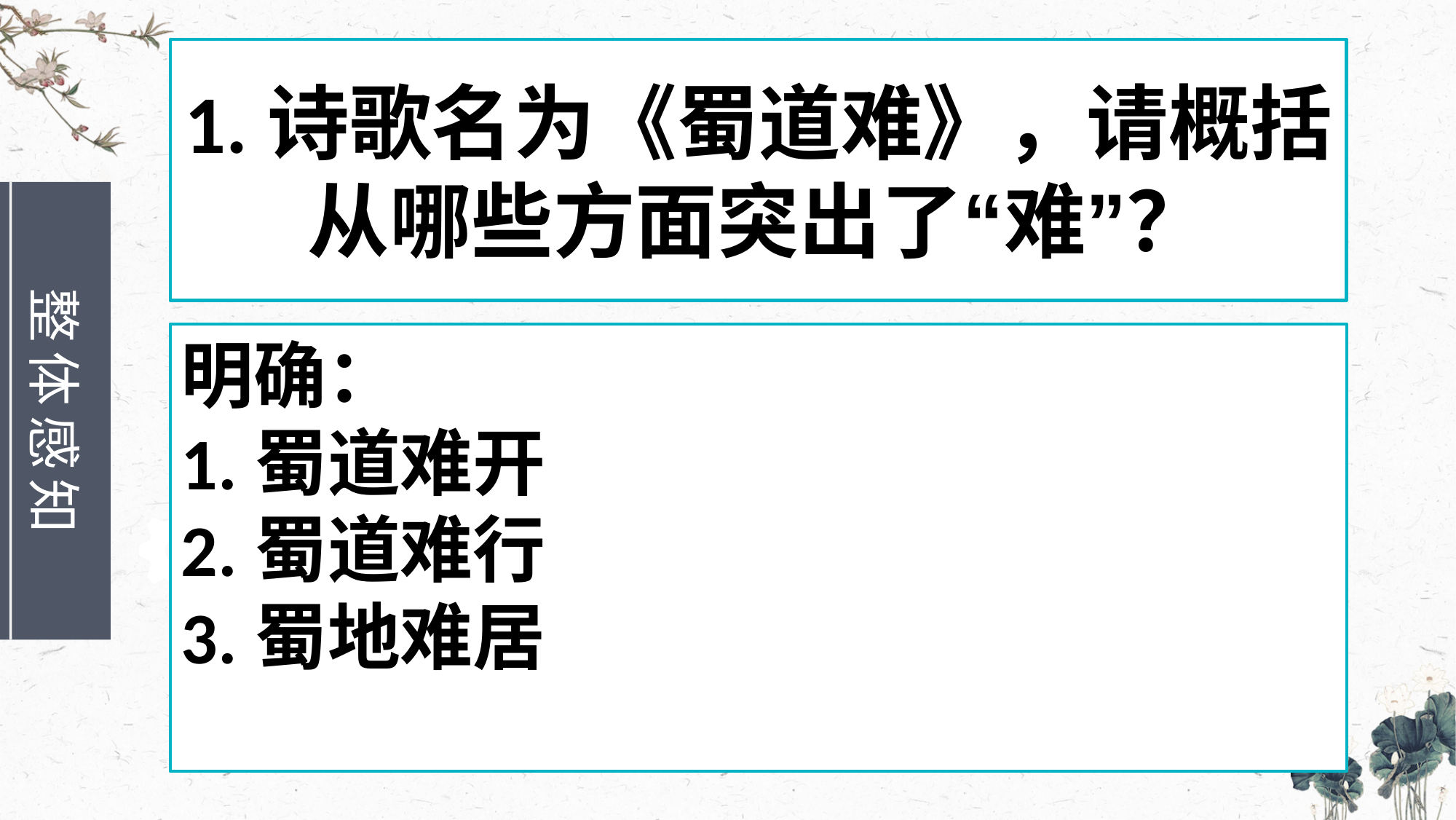

1.诗歌名为《蜀道难》，请概括从哪些方面突出了“难”？

整体感知

明确：
1.蜀道难开
2.蜀道难行
3.蜀地难居